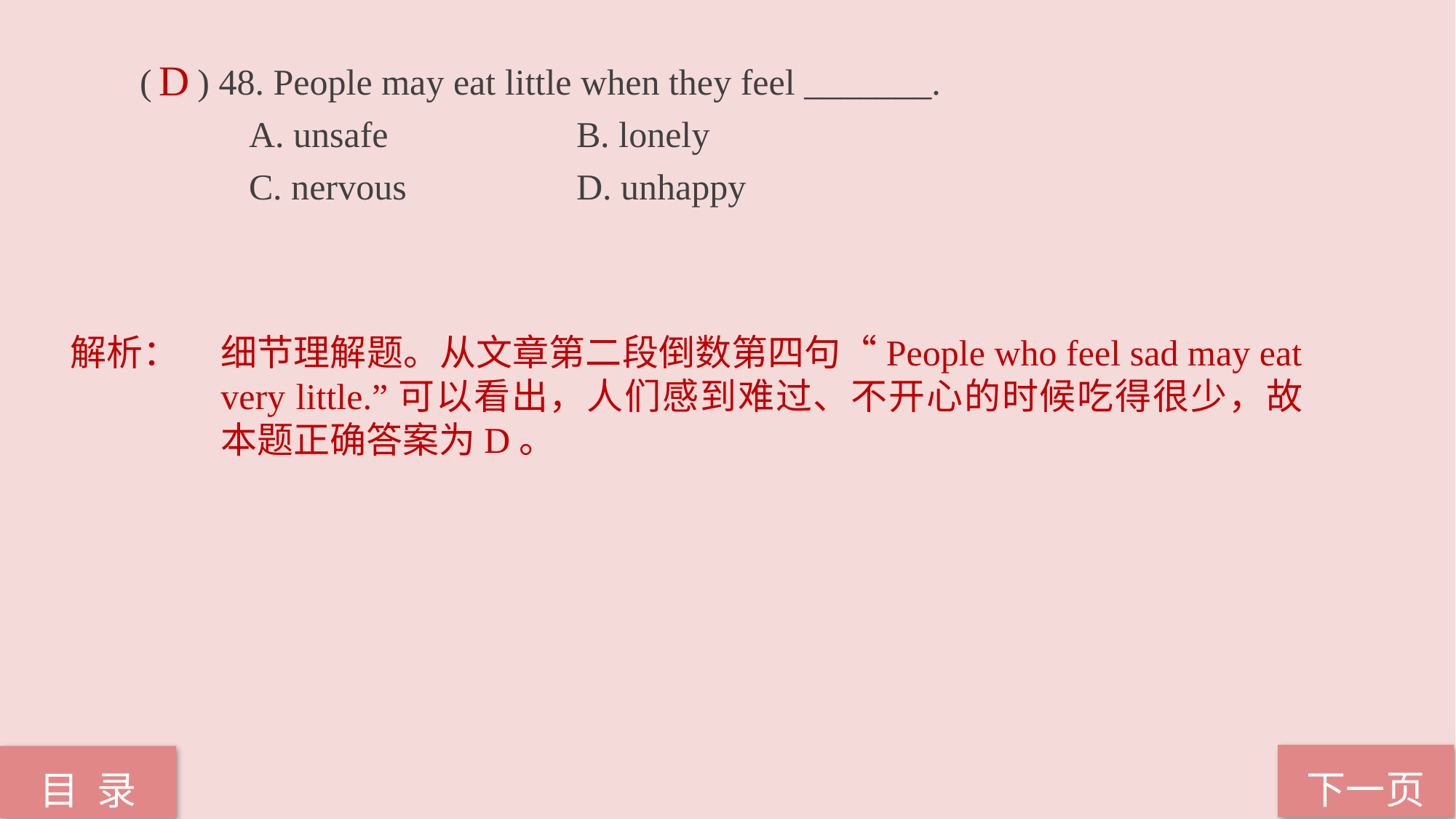

(     ) 48. People may eat little when they feel _______.
	A. unsafe 		B. lonely
	C. nervous 		D. unhappy
D
解析：	细节理解题。从文章第二段倒数第四句“People who feel sad may eat very little.”可以看出，人们感到难过、不开心的时候吃得很少，故本题正确答案为D。